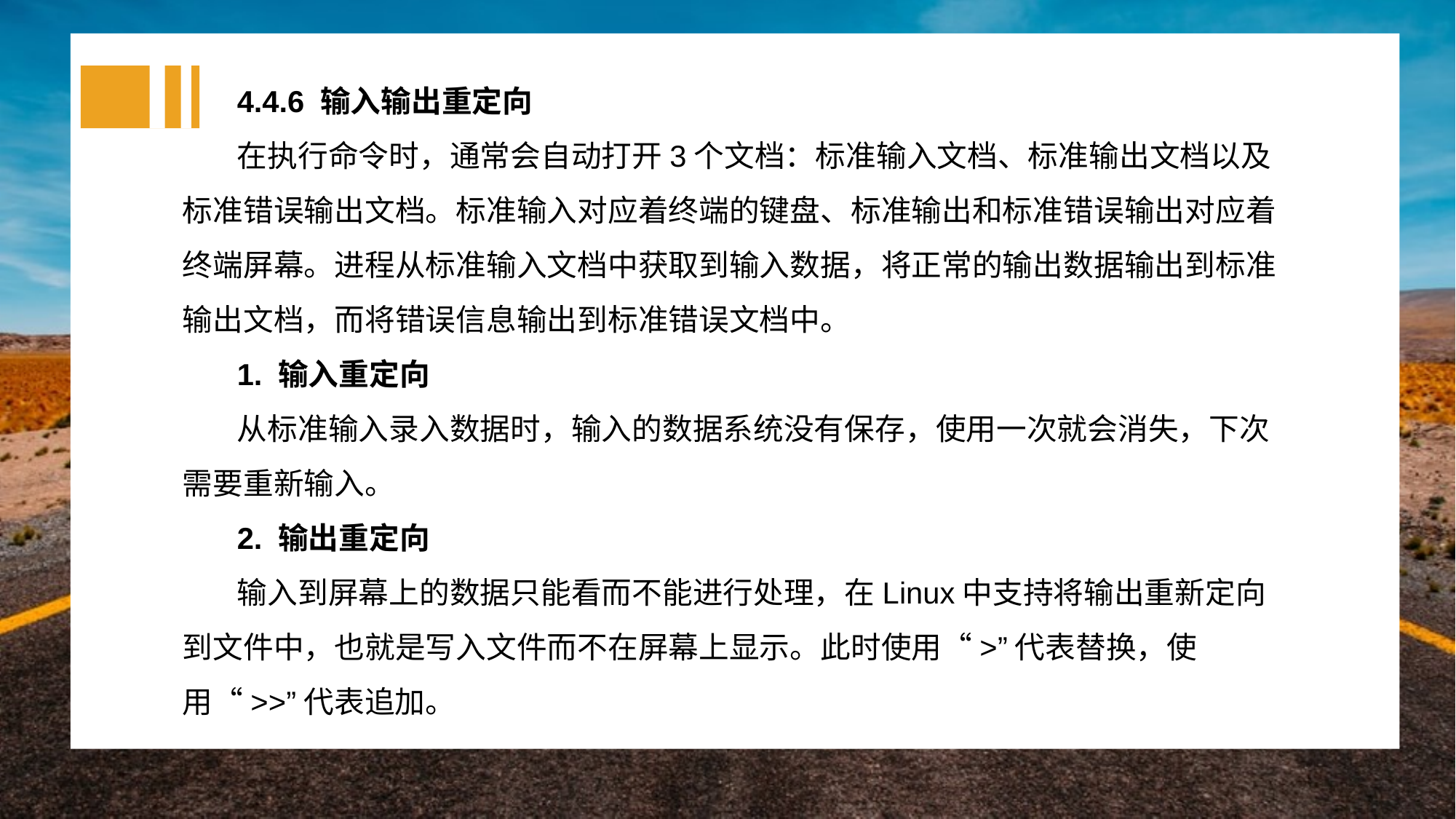

4.4.6 输入输出重定向
在执行命令时，通常会自动打开3个文档：标准输入文档、标准输出文档以及标准错误输出文档。标准输入对应着终端的键盘、标准输出和标准错误输出对应着终端屏幕。进程从标准输入文档中获取到输入数据，将正常的输出数据输出到标准输出文档，而将错误信息输出到标准错误文档中。
1. 输入重定向
从标准输入录入数据时，输入的数据系统没有保存，使用一次就会消失，下次需要重新输入。
2. 输出重定向
输入到屏幕上的数据只能看而不能进行处理，在Linux中支持将输出重新定向到文件中，也就是写入文件而不在屏幕上显示。此时使用“>”代表替换，使用“>>”代表追加。